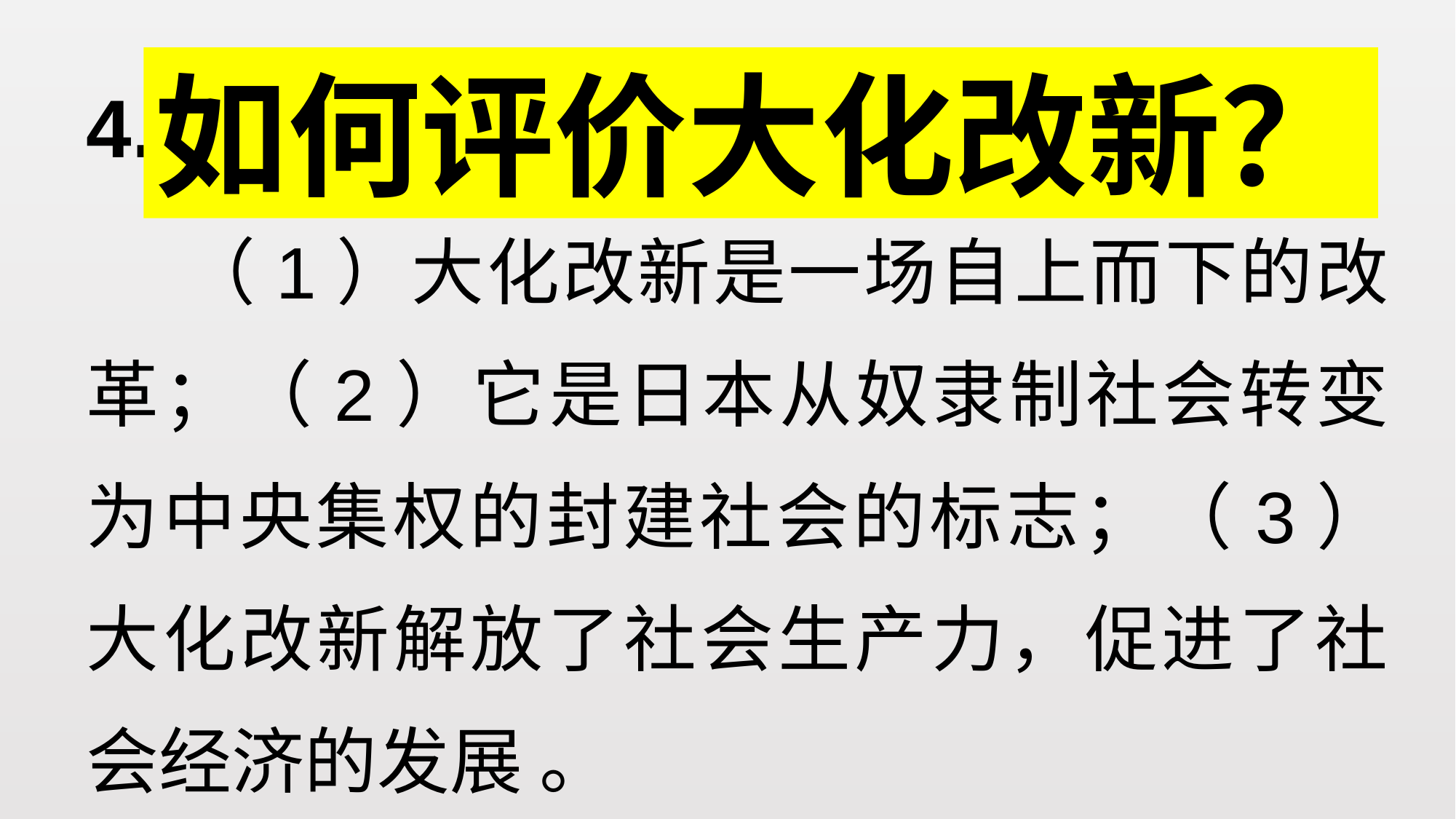

4.历史影响
    （1）大化改新是一场自上而下的改革；（2）它是日本从奴隶制社会转变为中央集权的封建社会的标志；（3）大化改新解放了社会生产力，促进了社会经济的发展 。

如何评价大化改新？